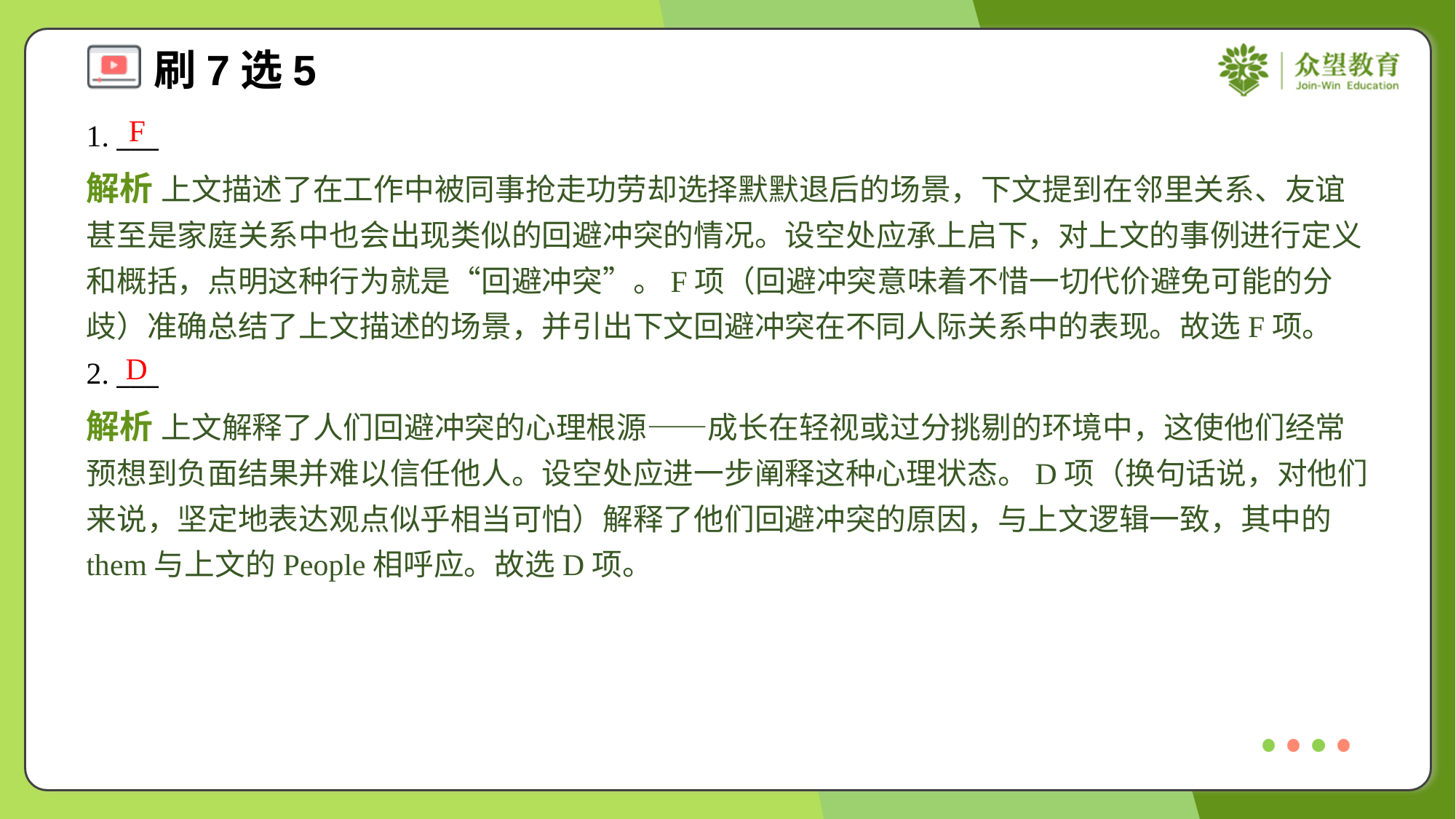

F
1. ___
解析 上文描述了在工作中被同事抢走功劳却选择默默退后的场景，下文提到在邻里关系、友谊甚至是家庭关系中也会出现类似的回避冲突的情况。设空处应承上启下，对上文的事例进行定义和概括，点明这种行为就是“回避冲突”。F项（回避冲突意味着不惜一切代价避免可能的分歧）准确总结了上文描述的场景，并引出下文回避冲突在不同人际关系中的表现。故选F项。
D
2. ___
解析 上文解释了人们回避冲突的心理根源——成长在轻视或过分挑剔的环境中，这使他们经常预想到负面结果并难以信任他人。设空处应进一步阐释这种心理状态。D项（换句话说，对他们来说，坚定地表达观点似乎相当可怕）解释了他们回避冲突的原因，与上文逻辑一致，其中的them与上文的People相呼应。故选D项。